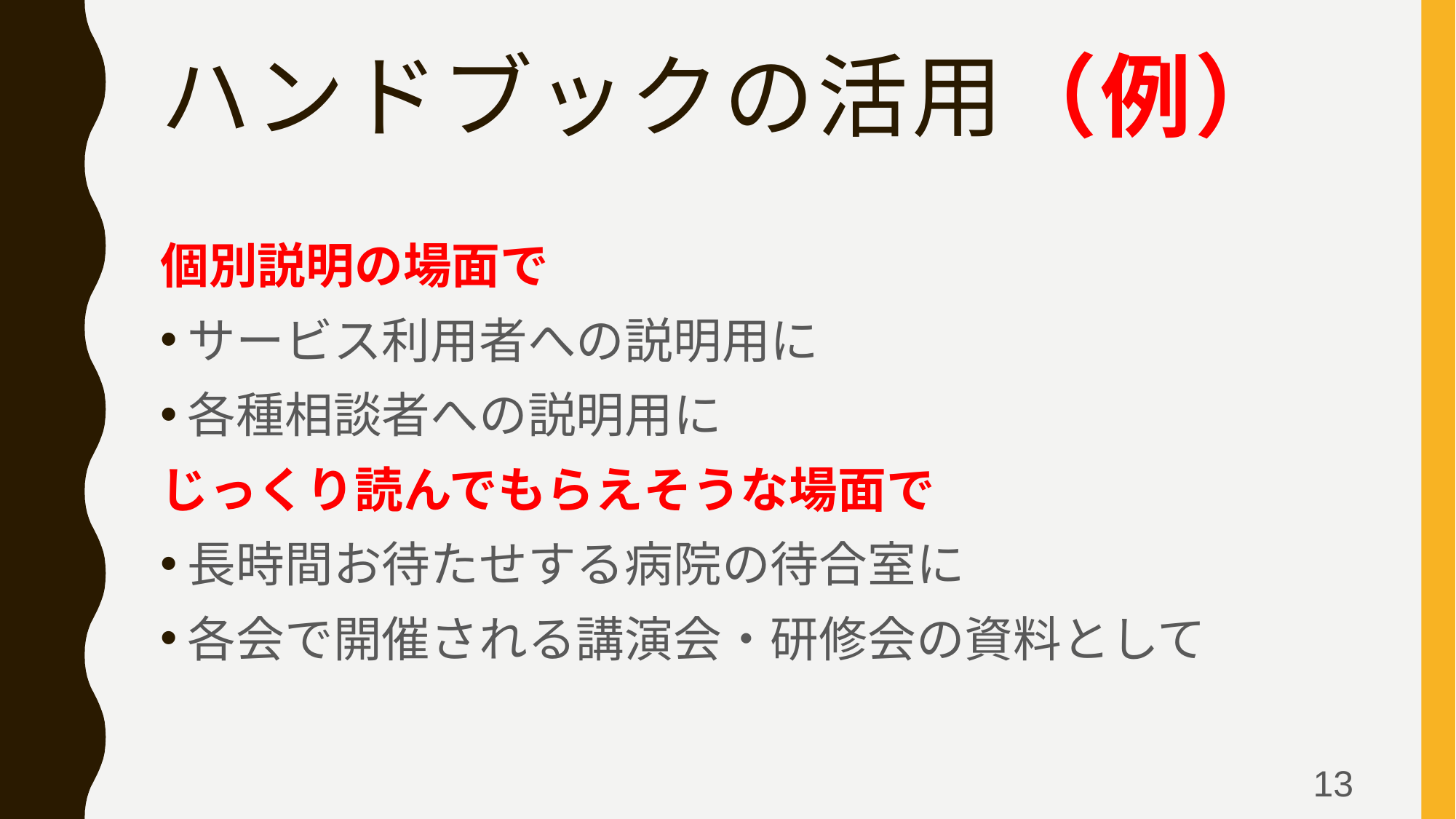

# ハンドブックの活用（例）
個別説明の場面で
サービス利用者への説明用に
各種相談者への説明用に
じっくり読んでもらえそうな場面で
長時間お待たせする病院の待合室に
各会で開催される講演会・研修会の資料として

13